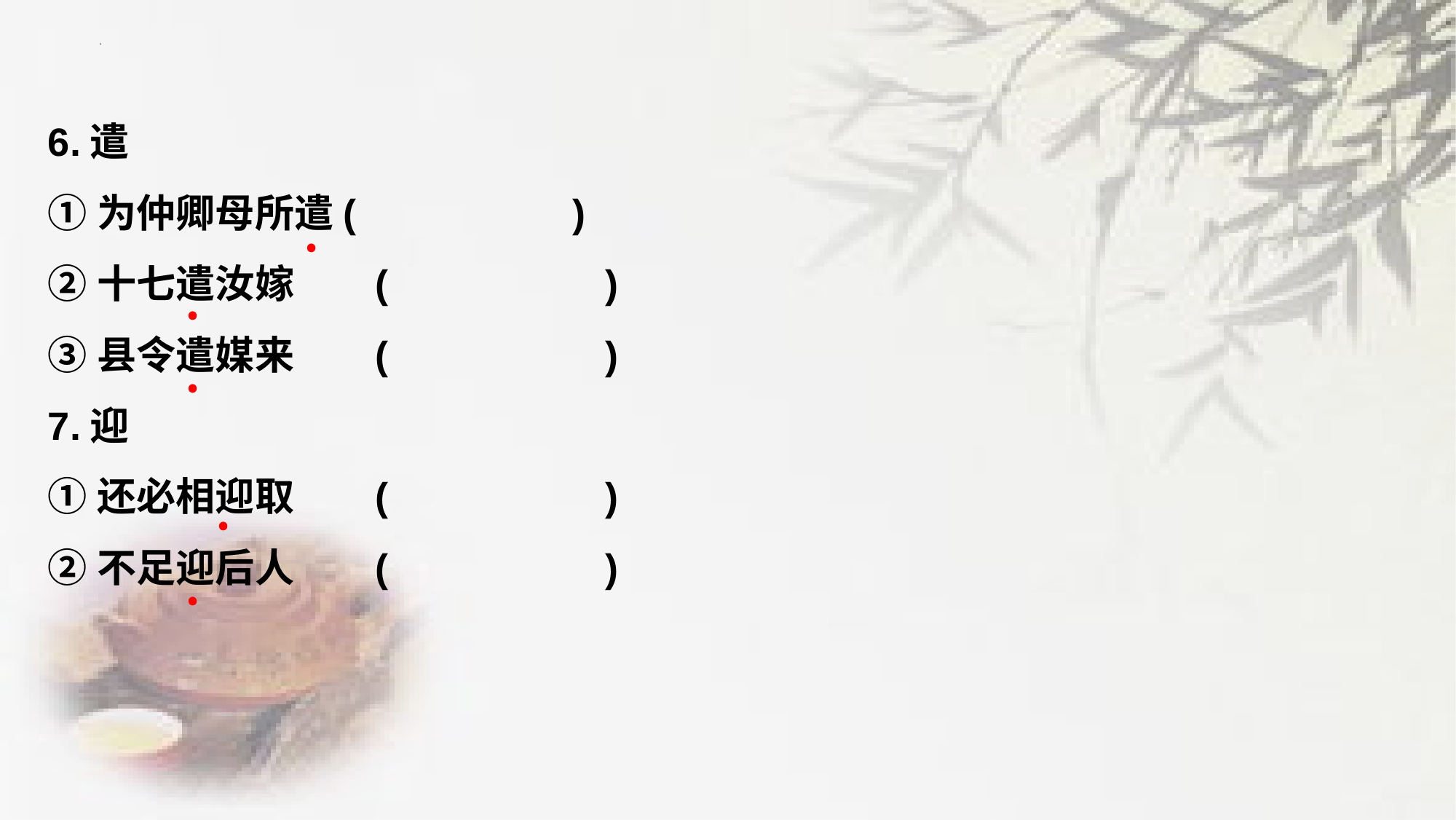

6.遣
①为仲卿母所遣(　　　　　)
②十七遣汝嫁	(　　　　　)
③县令遣媒来	(　　　　　)
7.迎
①还必相迎取	(　　　　　)
②不足迎后人	(　　　　　)
﹒
﹒
﹒
﹒
﹒